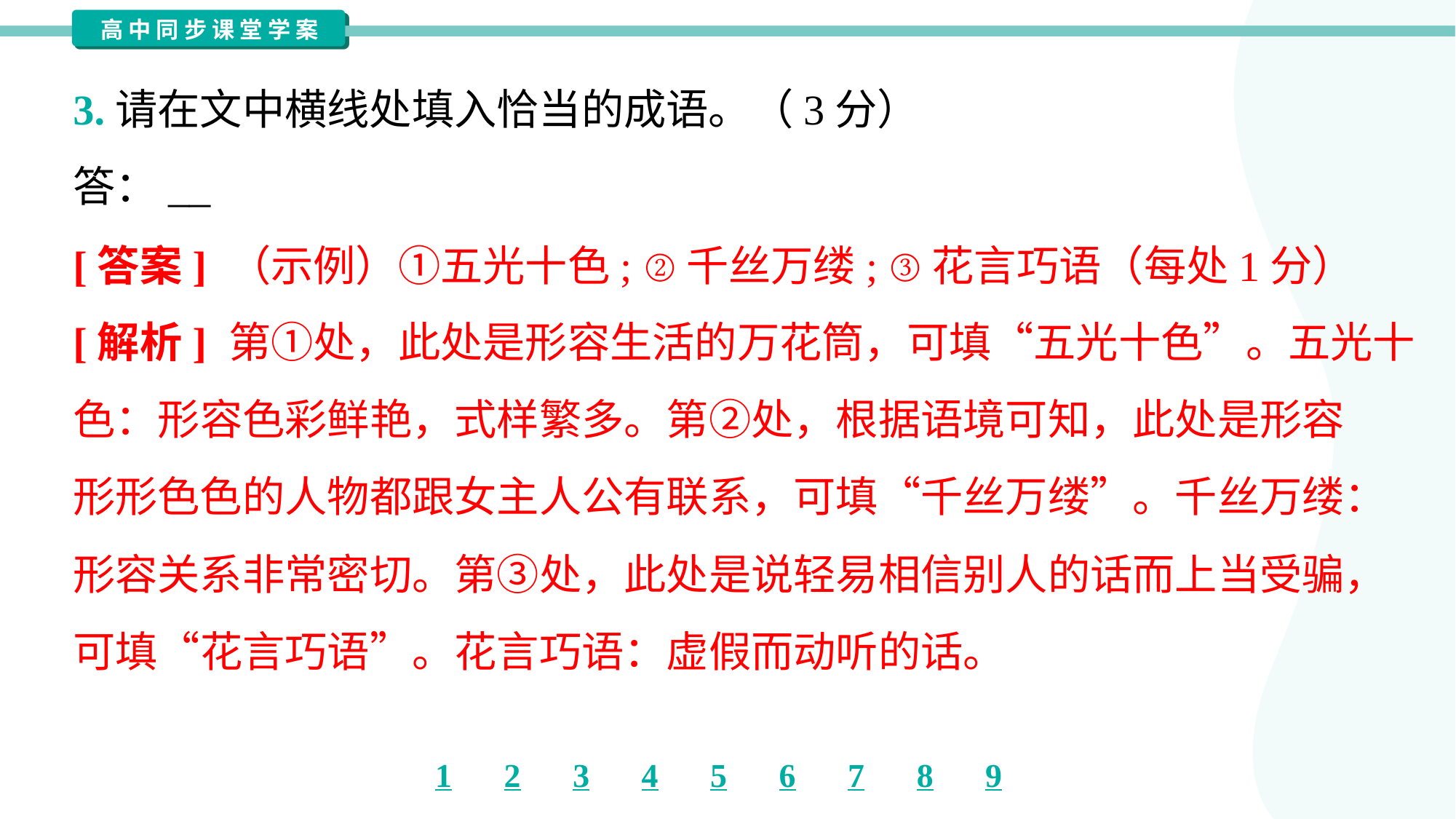

3.请在文中横线处填入恰当的成语。（3分）
答：__
[答案] （示例）①五光十色; ②千丝万缕; ③花言巧语（每处1分）
[解析] 第①处，此处是形容生活的万花筒，可填“五光十色”。五光十
色：形容色彩鲜艳，式样繁多。第②处，根据语境可知，此处是形容
形形色色的人物都跟女主人公有联系，可填“千丝万缕”。千丝万缕：
形容关系非常密切。第③处，此处是说轻易相信别人的话而上当受骗，
可填“花言巧语”。花言巧语：虚假而动听的话。